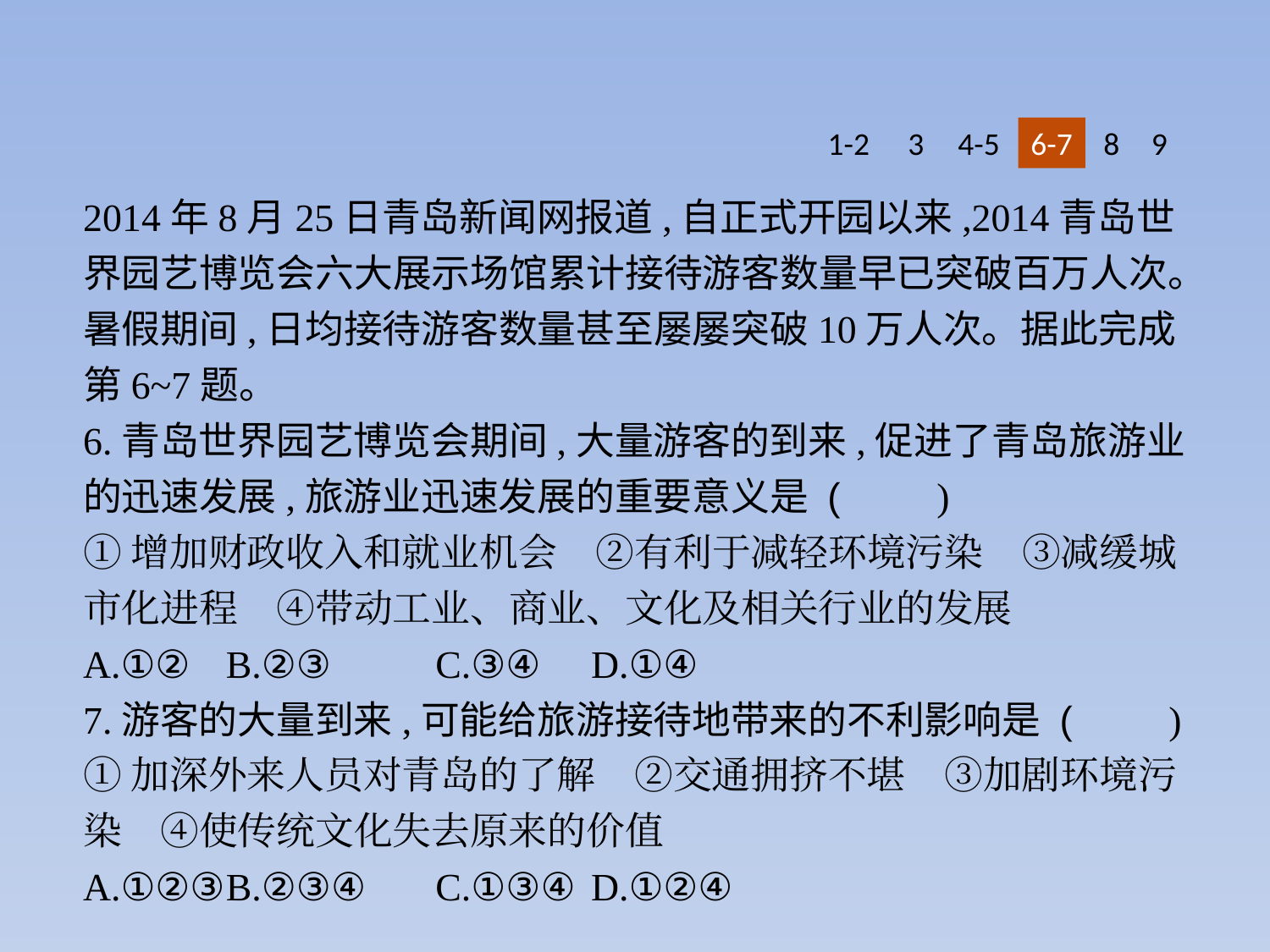

1-2
3
4-5
6-7
8
9
2014年8月25日青岛新闻网报道,自正式开园以来,2014青岛世界园艺博览会六大展示场馆累计接待游客数量早已突破百万人次。暑假期间,日均接待游客数量甚至屡屡突破10万人次。据此完成第6~7题。
6.青岛世界园艺博览会期间,大量游客的到来,促进了青岛旅游业的迅速发展,旅游业迅速发展的重要意义是 (　　)
①增加财政收入和就业机会　②有利于减轻环境污染　③减缓城市化进程　④带动工业、商业、文化及相关行业的发展
A.①②	B.②③		C.③④	D.①④
7.游客的大量到来,可能给旅游接待地带来的不利影响是 (　　)
①加深外来人员对青岛的了解　②交通拥挤不堪　③加剧环境污染　④使传统文化失去原来的价值
A.①②③	B.②③④	C.①③④	D.①②④